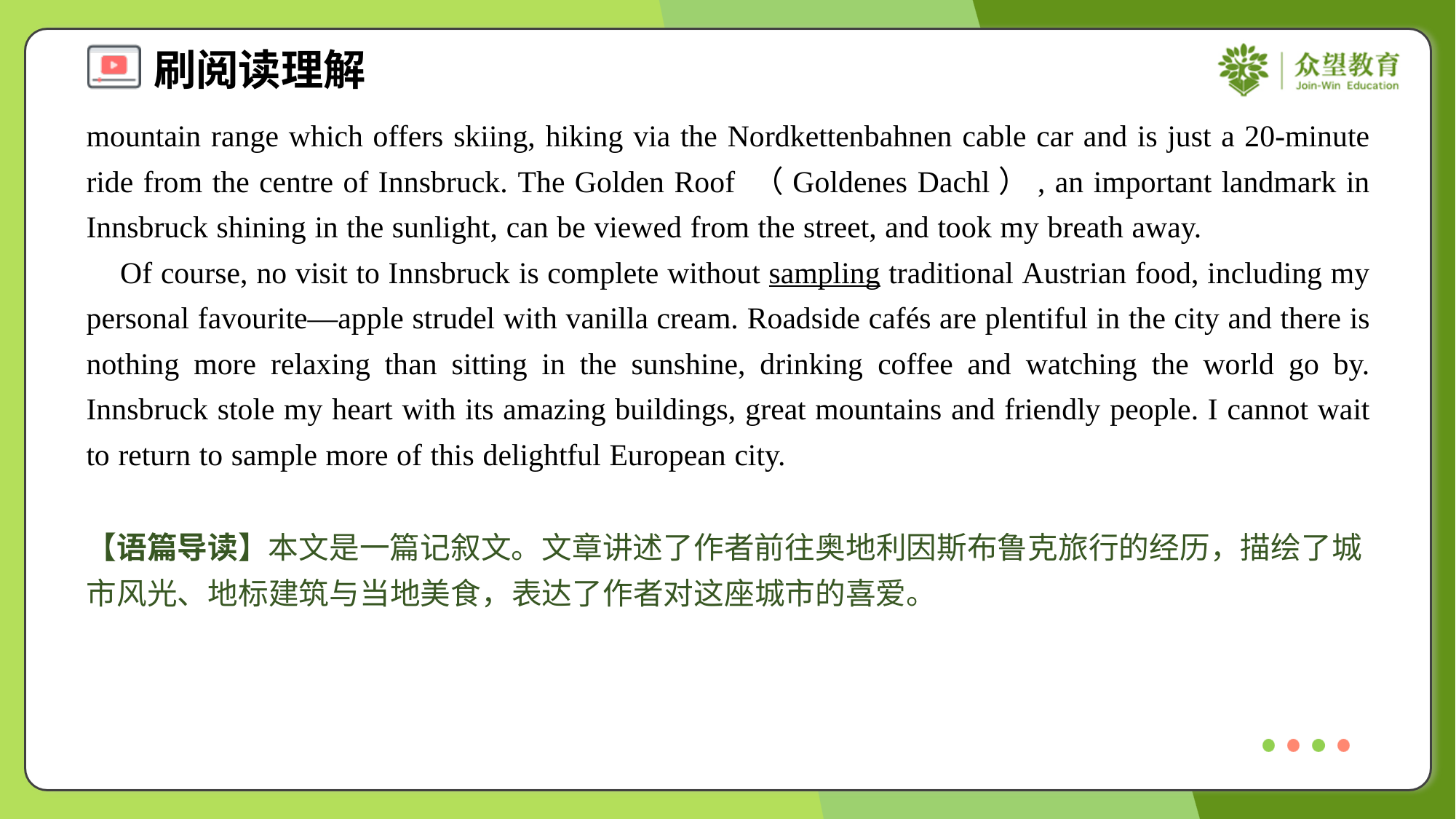

mountain range which offers skiing, hiking via the Nordkettenbahnen cable car and is just a 20-minute ride from the centre of Innsbruck. The Golden Roof （Goldenes Dachl）, an important landmark in Innsbruck shining in the sunlight, can be viewed from the street, and took my breath away.
    Of course, no visit to Innsbruck is complete without sampling traditional Austrian food, including my personal favourite—apple strudel with vanilla cream. Roadside cafés are plentiful in the city and there is nothing more relaxing than sitting in the sunshine, drinking coffee and watching the world go by. Innsbruck stole my heart with its amazing buildings, great mountains and friendly people. I cannot wait to return to sample more of this delightful European city.
【语篇导读】本文是一篇记叙文。文章讲述了作者前往奥地利因斯布鲁克旅行的经历，描绘了城市风光、地标建筑与当地美食，表达了作者对这座城市的喜爱。